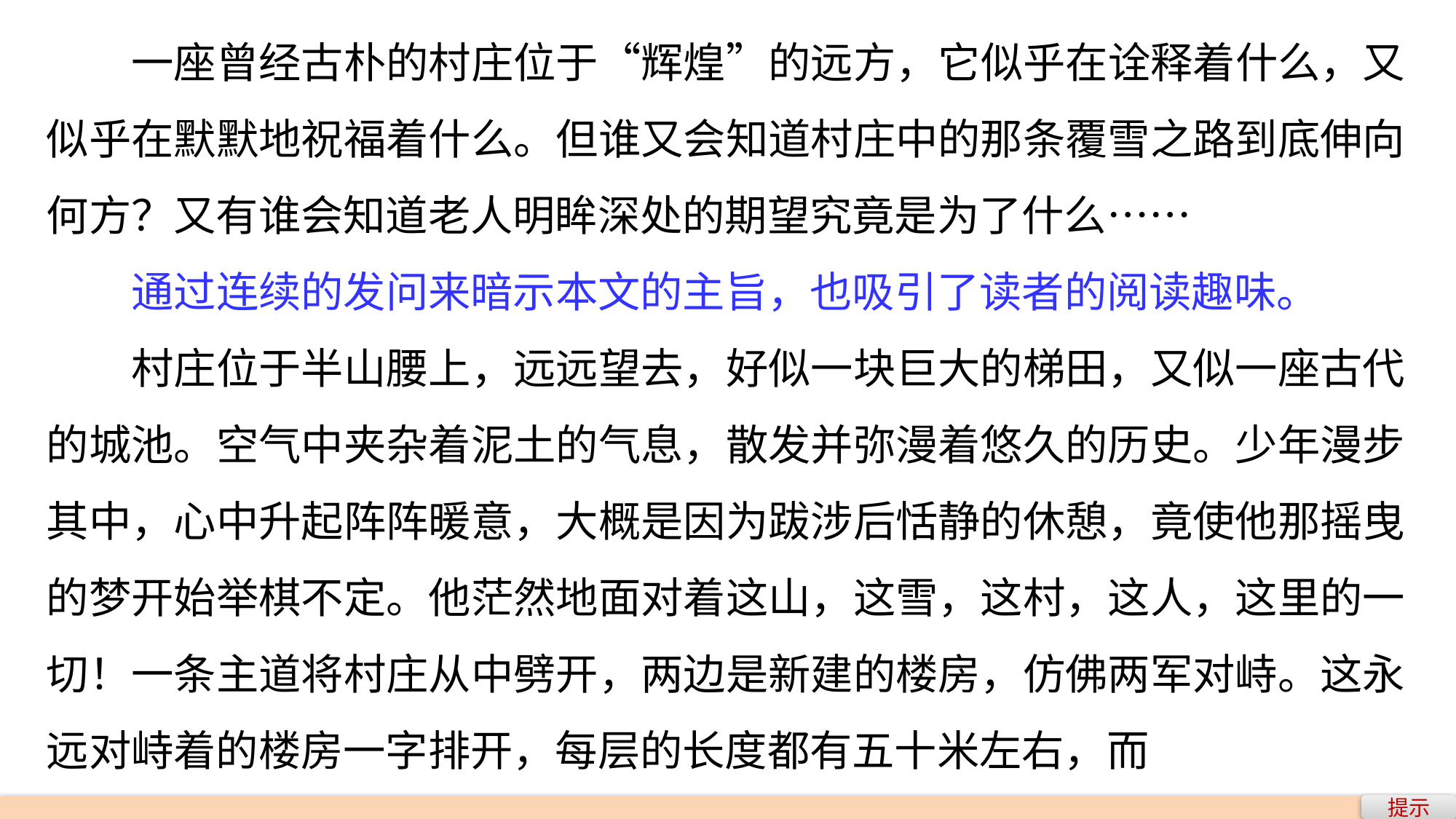

一座曾经古朴的村庄位于“辉煌”的远方，它似乎在诠释着什么，又似乎在默默地祝福着什么。但谁又会知道村庄中的那条覆雪之路到底伸向何方？又有谁会知道老人明眸深处的期望究竟是为了什么……
通过连续的发问来暗示本文的主旨，也吸引了读者的阅读趣味。
村庄位于半山腰上，远远望去，好似一块巨大的梯田，又似一座古代的城池。空气中夹杂着泥土的气息，散发并弥漫着悠久的历史。少年漫步其中，心中升起阵阵暖意，大概是因为跋涉后恬静的休憩，竟使他那摇曳的梦开始举棋不定。他茫然地面对着这山，这雪，这村，这人，这里的一切！一条主道将村庄从中劈开，两边是新建的楼房，仿佛两军对峙。这永远对峙着的楼房一字排开，每层的长度都有五十米左右，而
提示